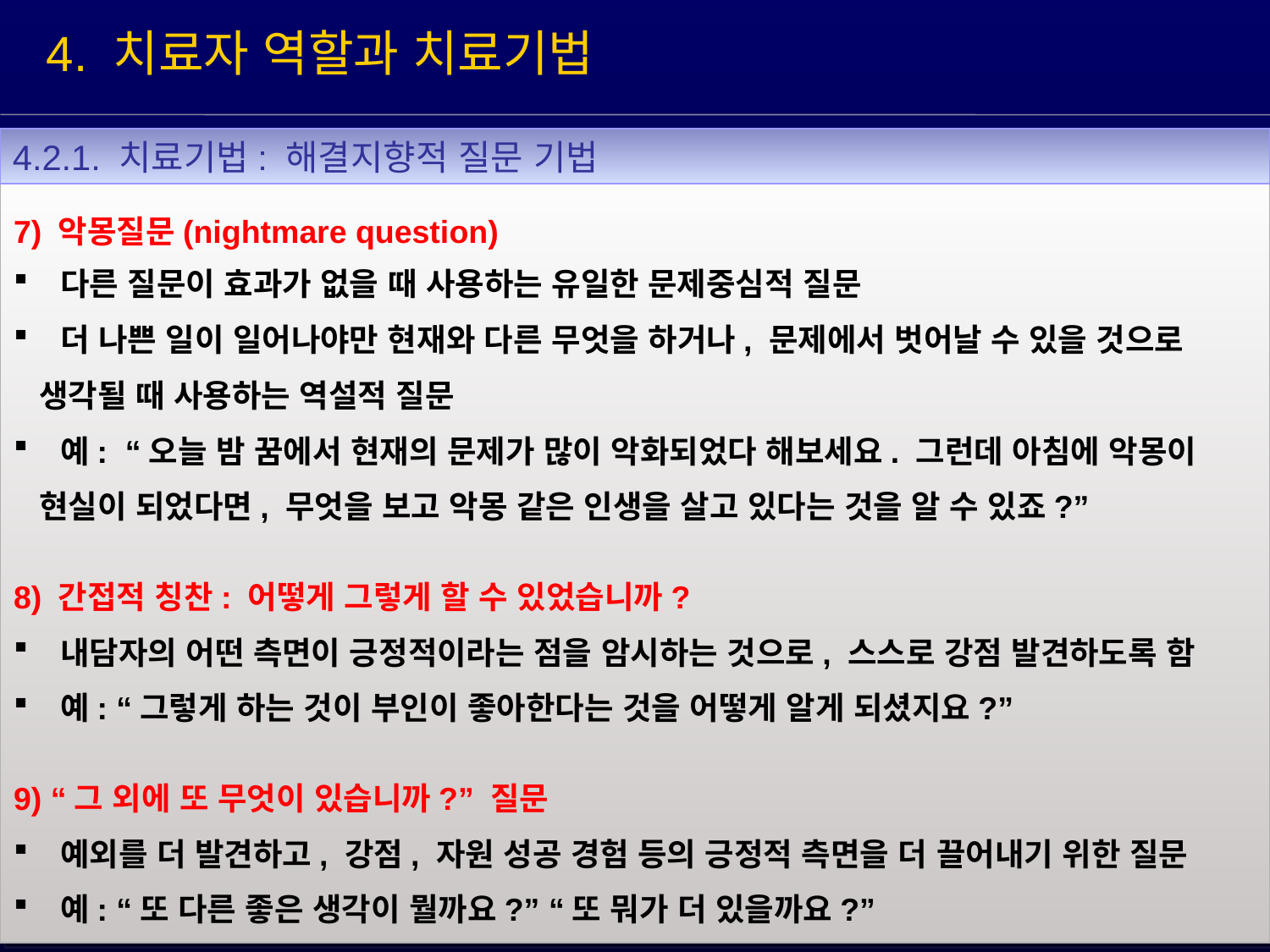

4. 치료자 역할과 치료기법

4.2.1. 치료기법: 해결지향적 질문 기법
7) 악몽질문(nightmare question)
 다른 질문이 효과가 없을 때 사용하는 유일한 문제중심적 질문
 더 나쁜 일이 일어나야만 현재와 다른 무엇을 하거나, 문제에서 벗어날 수 있을 것으로
  생각될 때 사용하는 역설적 질문
 예:  “오늘 밤 꿈에서 현재의 문제가 많이 악화되었다 해보세요. 그런데 아침에 악몽이
  현실이 되었다면, 무엇을 보고 악몽 같은 인생을 살고 있다는 것을 알 수 있죠?”

8) 간접적 칭찬: 어떻게 그렇게 할 수 있었습니까?
 내담자의 어떤 측면이 긍정적이라는 점을 암시하는 것으로, 스스로 강점 발견하도록 함
 예: “그렇게 하는 것이 부인이 좋아한다는 것을 어떻게 알게 되셨지요?”

9) “그 외에 또 무엇이 있습니까?” 질문
 예외를 더 발견하고, 강점, 자원 성공 경험 등의 긍정적 측면을 더 끌어내기 위한 질문
 예: “또 다른 좋은 생각이 뭘까요?” “또 뭐가 더 있을까요?”